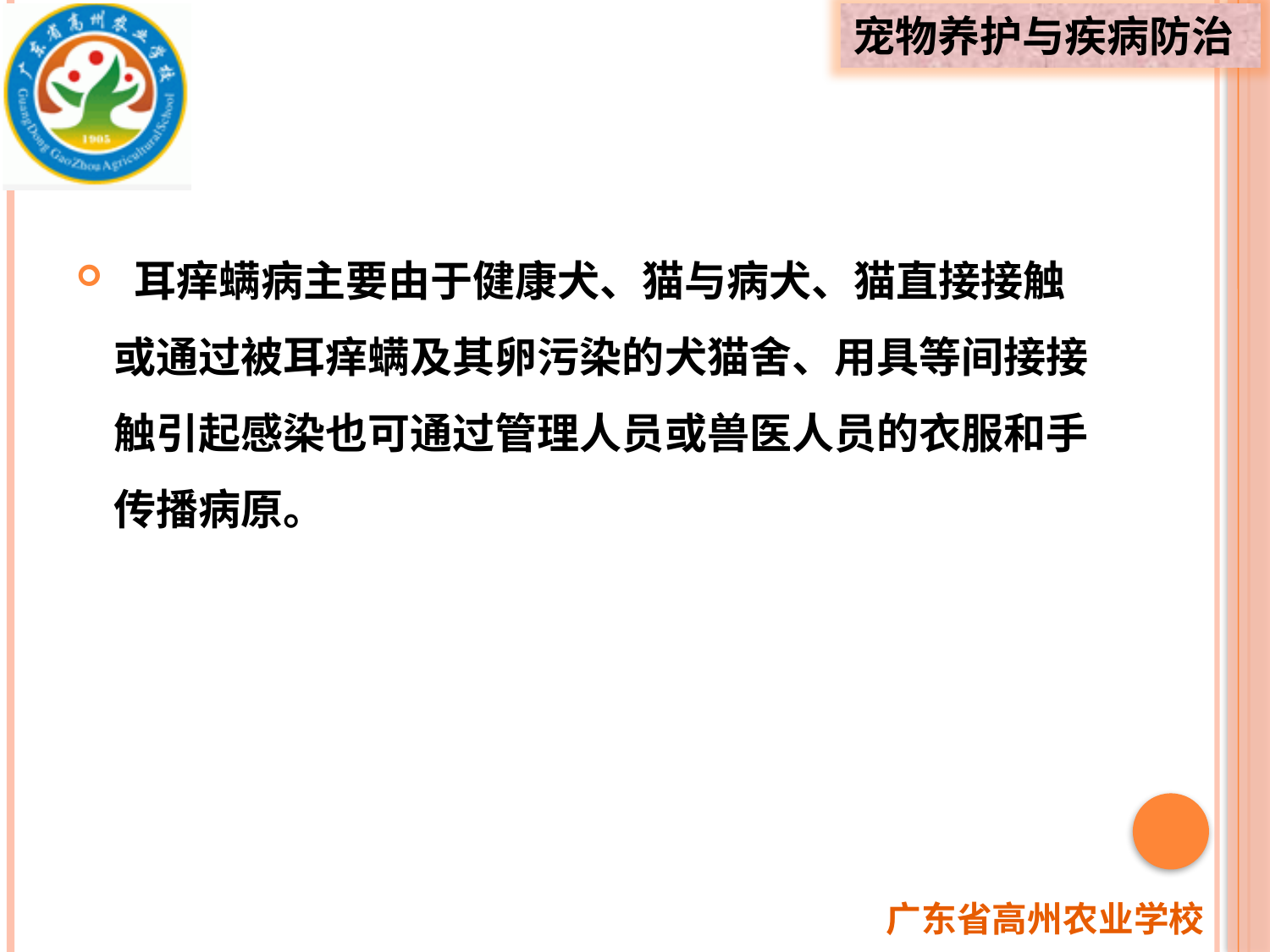

耳痒螨病主要由于健康犬、猫与病犬、猫直接接触或通过被耳痒螨及其卵污染的犬猫舍、用具等间接接触引起感染也可通过管理人员或兽医人员的衣服和手传播病原。